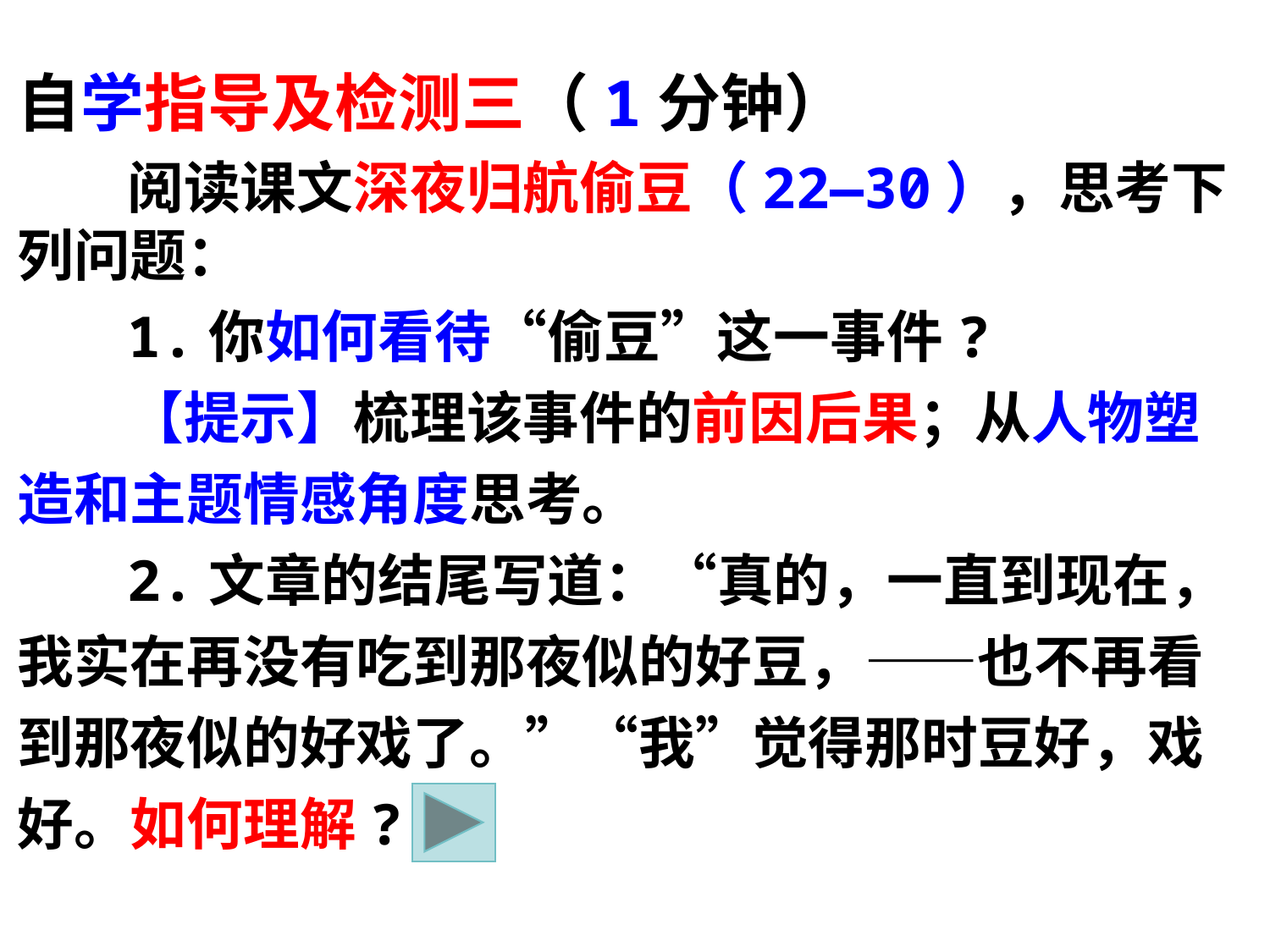

自学指导及检测三（1分钟）
阅读课文深夜归航偷豆（22—30），思考下列问题：
1.你如何看待“偷豆”这一事件?
【提示】梳理该事件的前因后果；从人物塑造和主题情感角度思考。
2.文章的结尾写道：“真的，一直到现在，我实在再没有吃到那夜似的好豆，——也不再看到那夜似的好戏了。”“我”觉得那时豆好，戏好。如何理解?